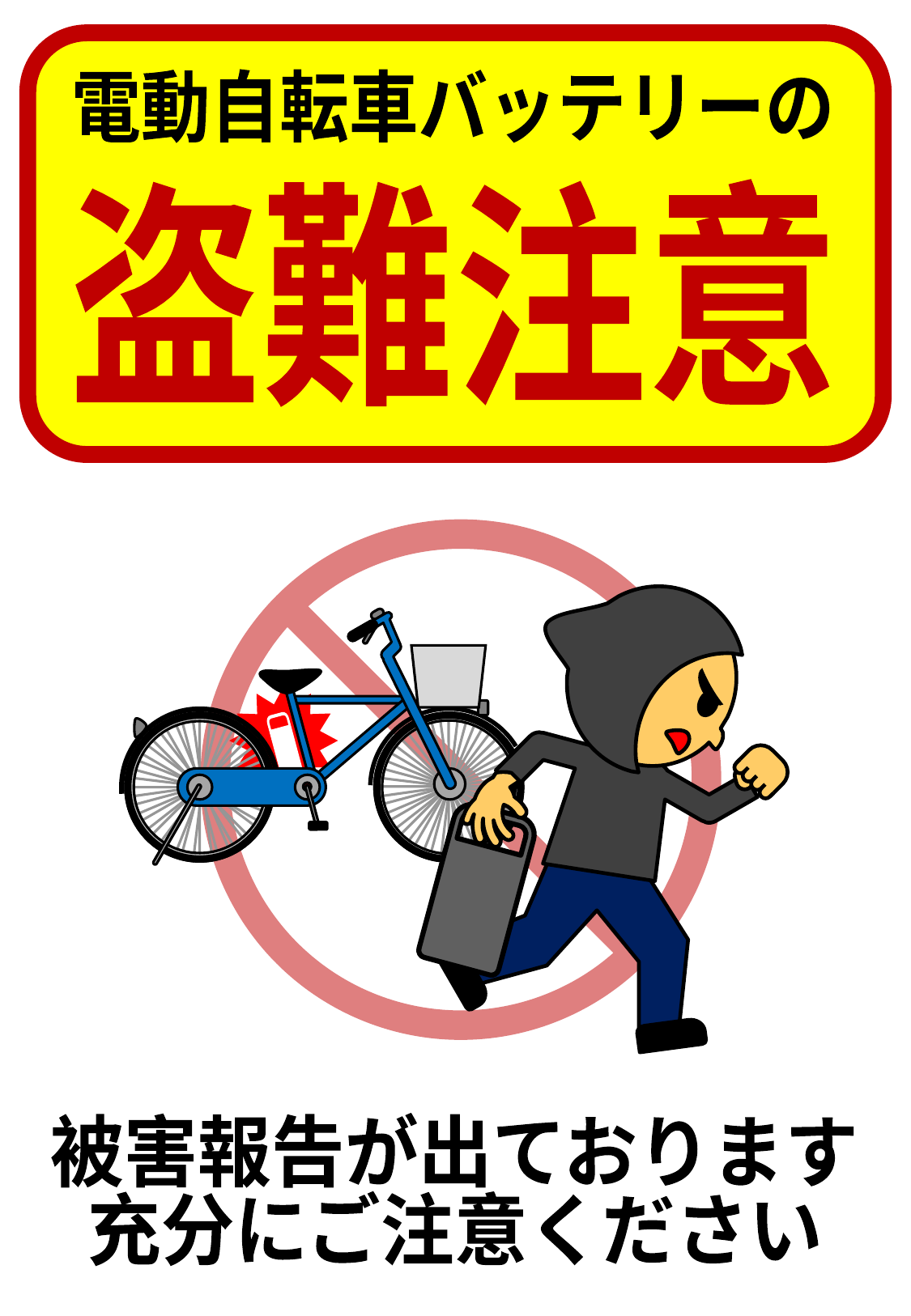

電動自転車バッテリーの
盗難注意

被害報告が出ております
充分にご注意ください